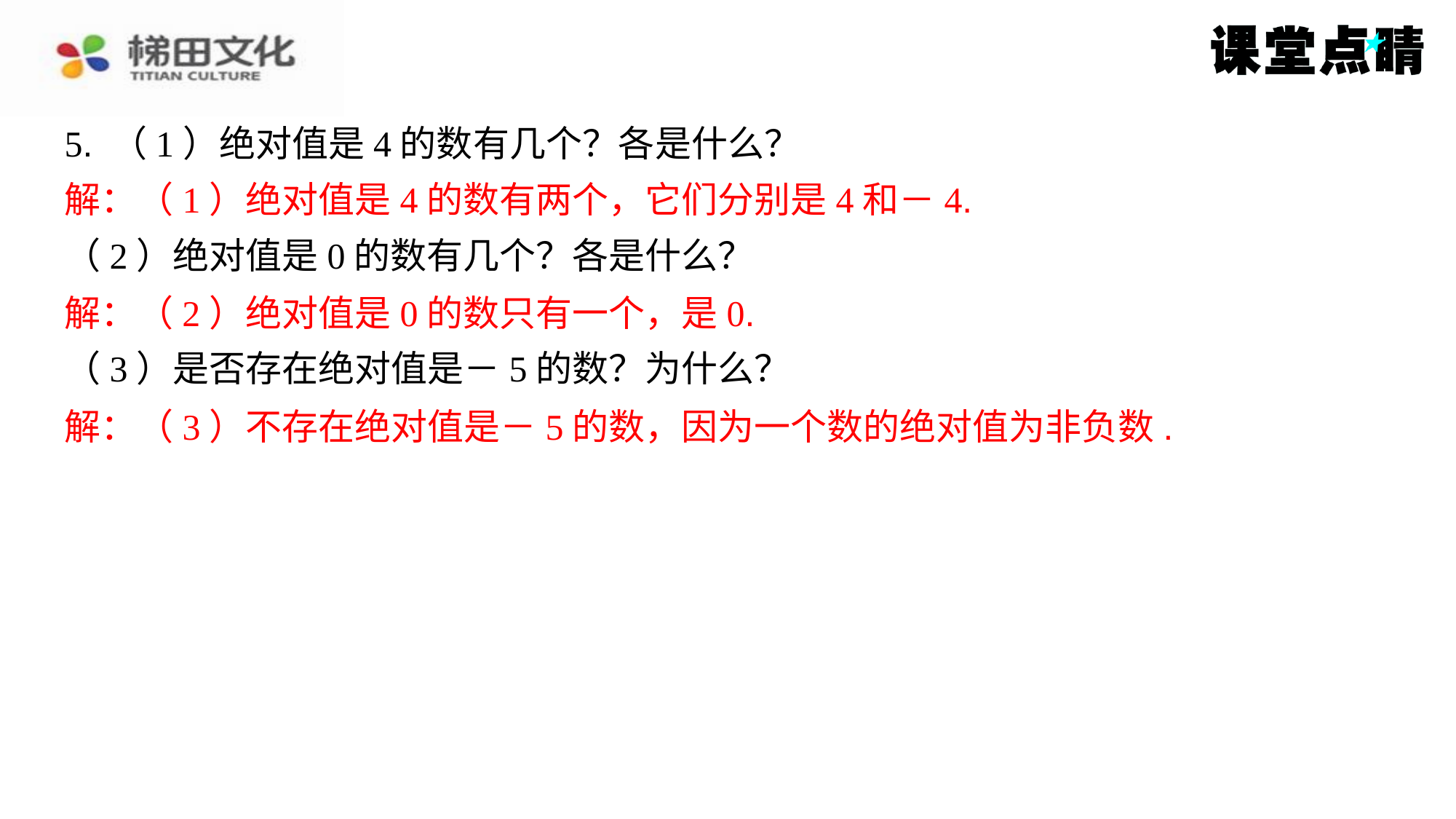

5. （1）绝对值是4的数有几个？各是什么？
解：（1）绝对值是4的数有两个，它们分别是4和－4.
（2）绝对值是0的数有几个？各是什么？
解：（2）绝对值是0的数只有一个，是0.
（3）是否存在绝对值是－5的数？为什么？
解：（3）不存在绝对值是－5的数，因为一个数的绝对值为非负数.
解：（1）绝对值是4的数有两个，它们分别是4和－4.
解：（2）绝对值是0的数只有一个，是0.
解：（3）不存在绝对值是－5的数，因为一个数的绝对值为非负数.